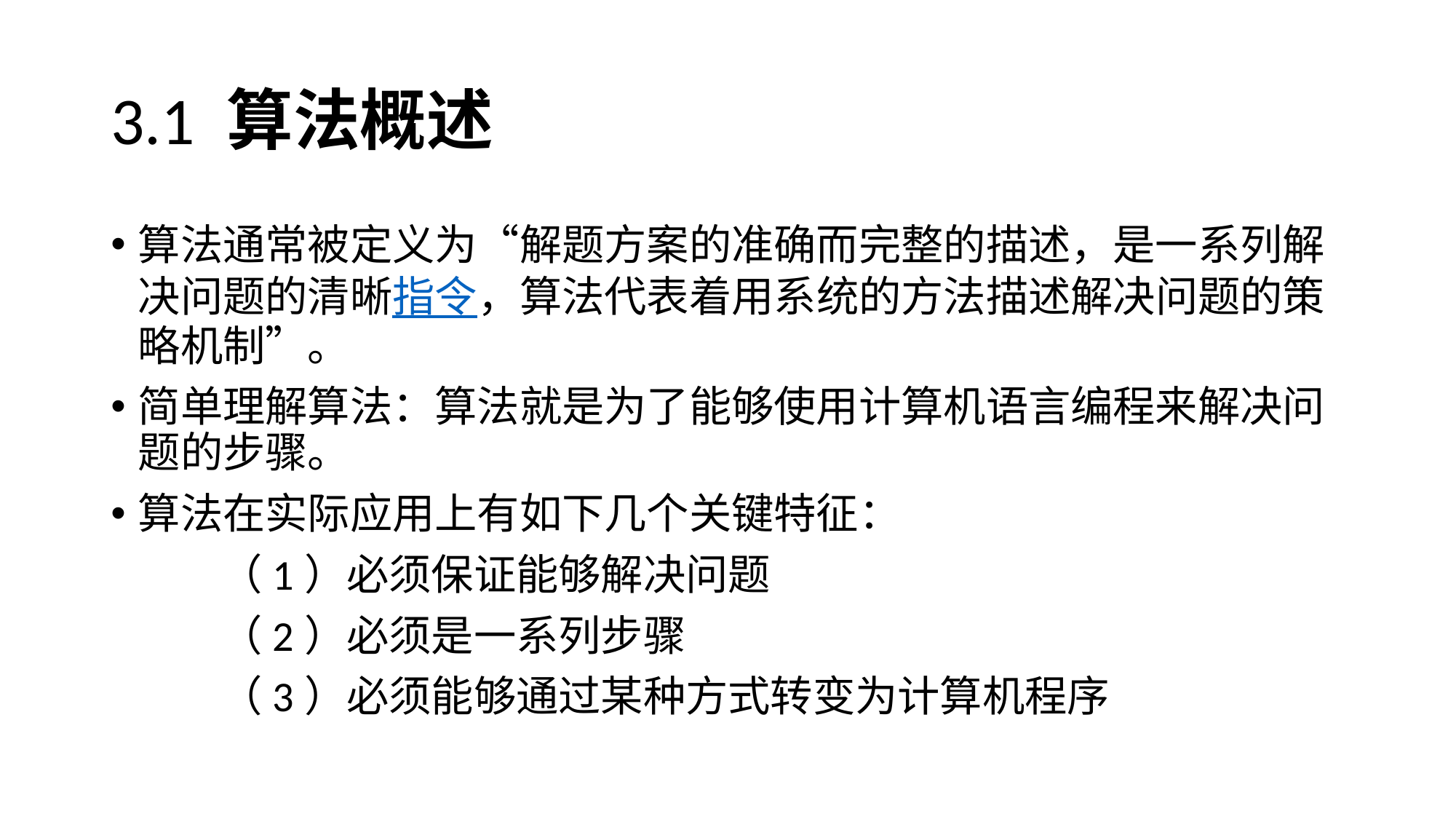

# 3.1 算法概述
算法通常被定义为“解题方案的准确而完整的描述，是一系列解决问题的清晰指令，算法代表着用系统的方法描述解决问题的策略机制”。
简单理解算法：算法就是为了能够使用计算机语言编程来解决问题的步骤。
算法在实际应用上有如下几个关键特征：
	（1）必须保证能够解决问题
	（2）必须是一系列步骤
	（3）必须能够通过某种方式转变为计算机程序